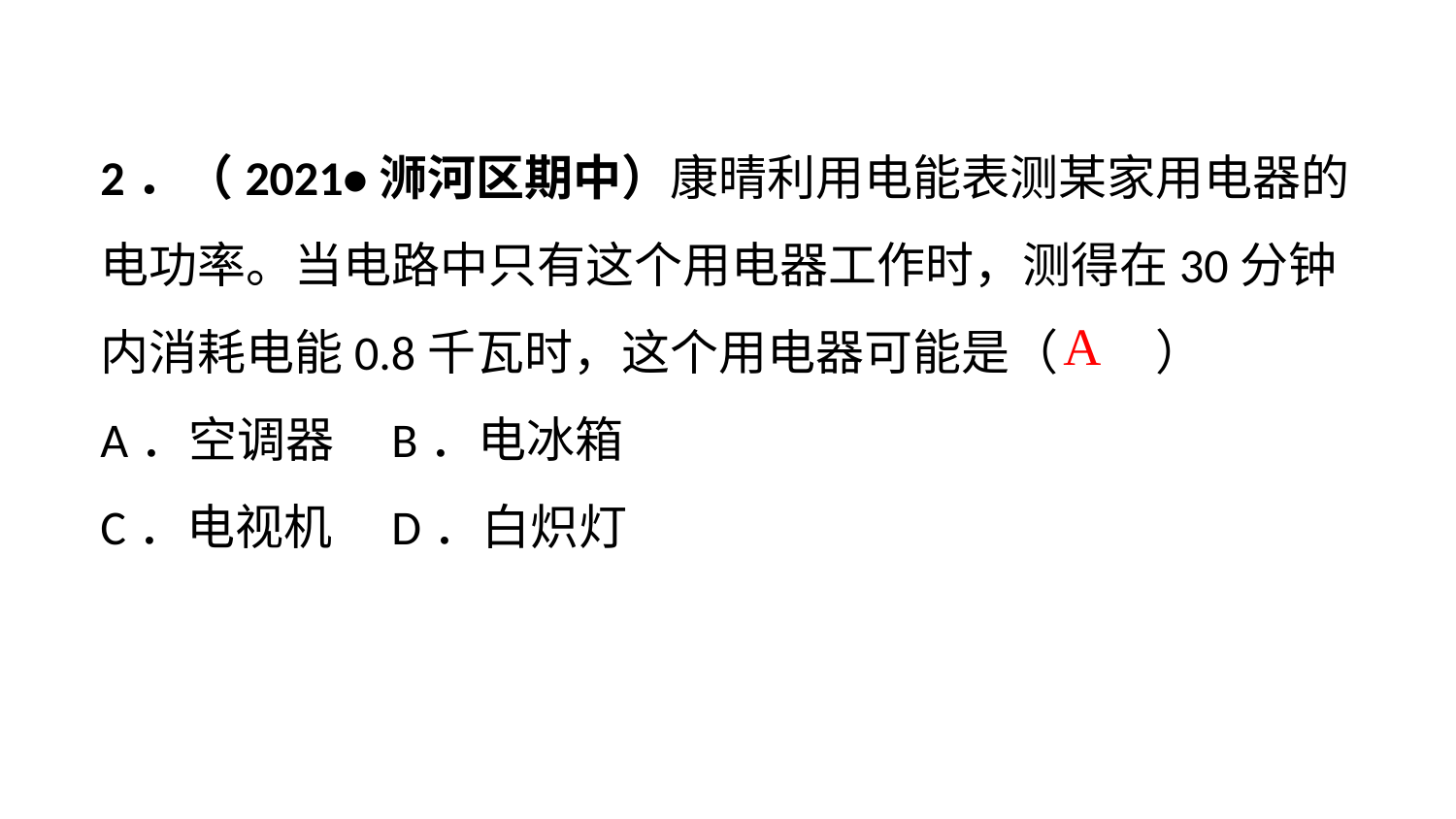

2．（2021•浉河区期中）康晴利用电能表测某家用电器的电功率。当电路中只有这个用电器工作时，测得在30分钟内消耗电能0.8千瓦时，这个用电器可能是（　　）
A．空调器	B．电冰箱
C．电视机	D．白炽灯
A